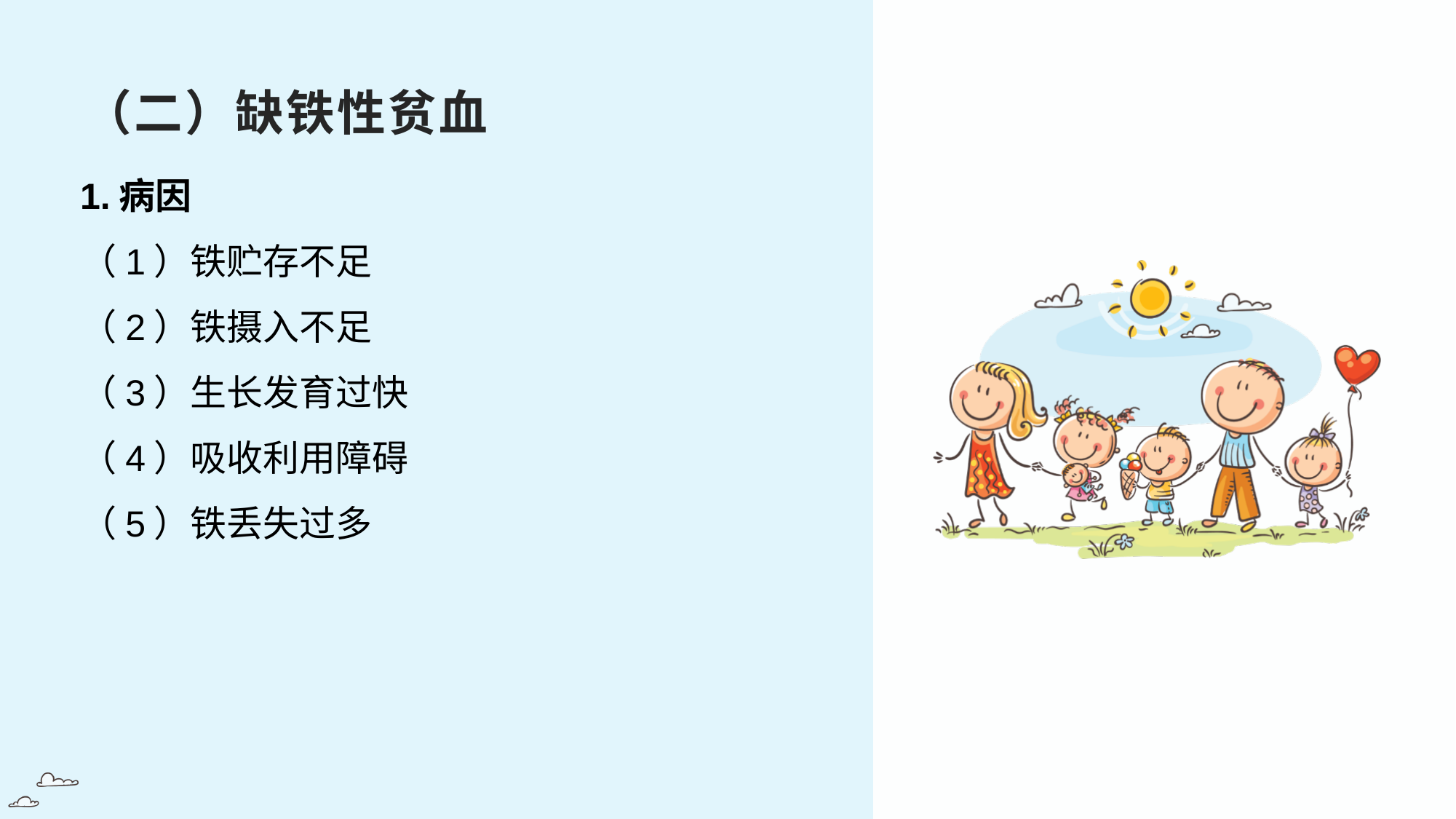

（二）缺铁性贫血
1.病因
（1）铁贮存不足
（2）铁摄入不足
（3）生长发育过快
（4）吸收利用障碍
（5）铁丢失过多